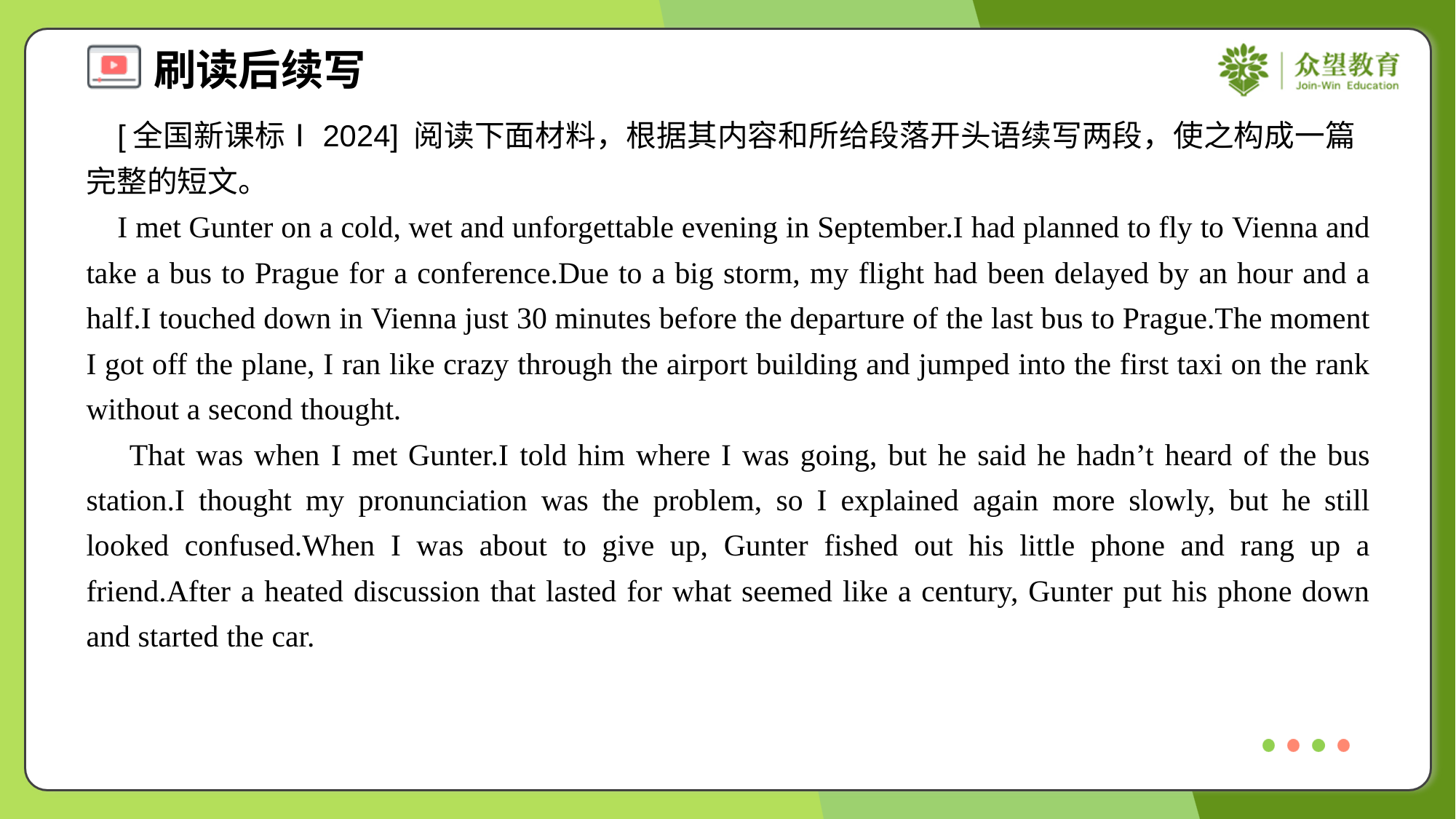

[全国新课标Ⅰ2024] 阅读下面材料，根据其内容和所给段落开头语续写两段，使之构成一篇完整的短文。
    I met Gunter on a cold, wet and unforgettable evening in September.I had planned to fly to Vienna and take a bus to Prague for a conference.Due to a big storm, my flight had been delayed by an hour and a half.I touched down in Vienna just 30 minutes before the departure of the last bus to Prague.The moment I got off the plane, I ran like crazy through the airport building and jumped into the first taxi on the rank without a second thought.
    That was when I met Gunter.I told him where I was going, but he said he hadn’t heard of the bus station.I thought my pronunciation was the problem, so I explained again more slowly, but he still looked confused.When I was about to give up, Gunter fished out his little phone and rang up a friend.After a heated discussion that lasted for what seemed like a century, Gunter put his phone down and started the car.